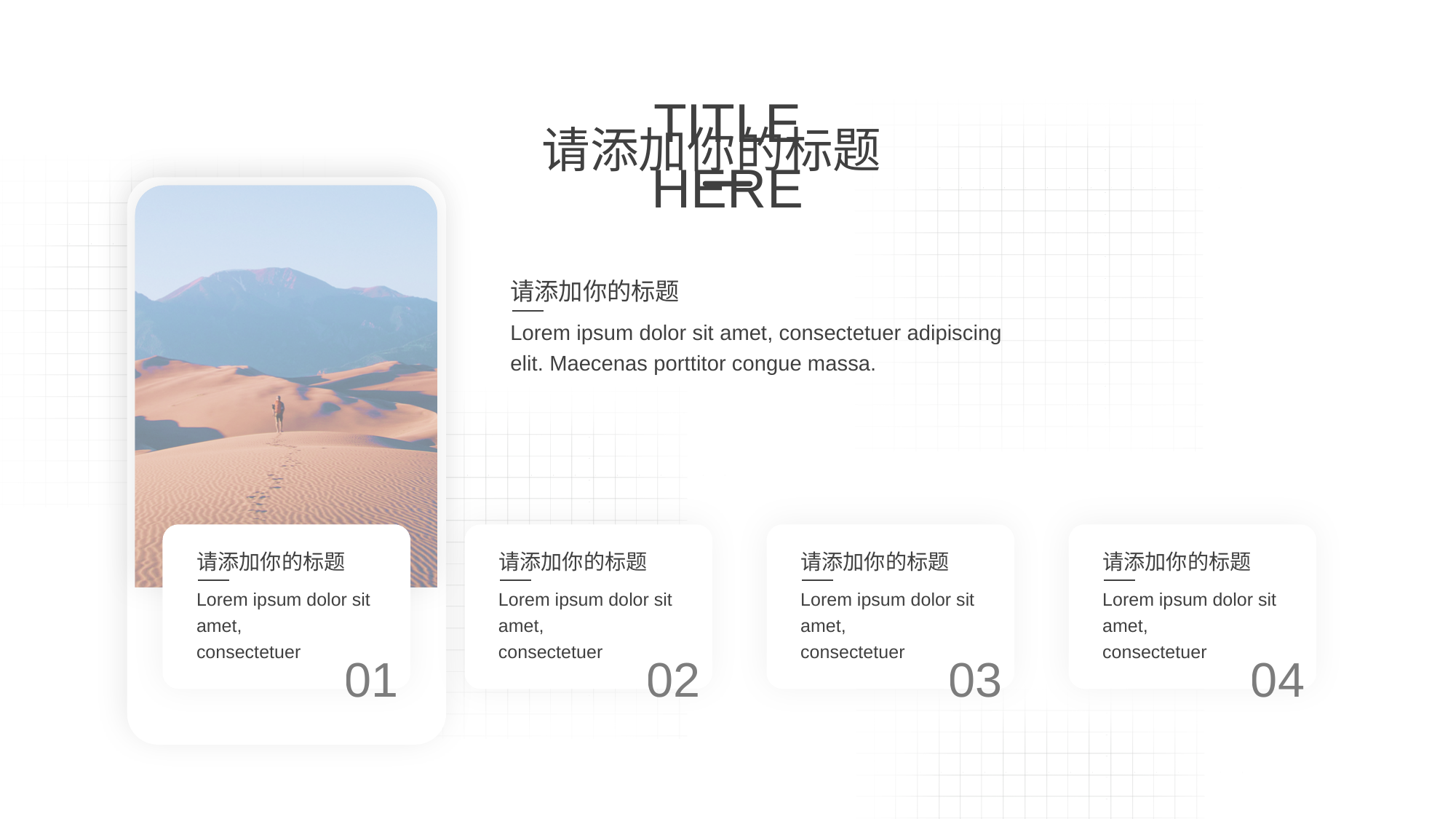

请添加你的标题
Lorem ipsum dolor sit amet, consectetuer adipiscing elit. Maecenas porttitor congue massa.

请添加你的标题
请添加你的标题
请添加你的标题
请添加你的标题
Lorem ipsum dolor sit amet,
consectetuer
Lorem ipsum dolor sit amet,
consectetuer
Lorem ipsum dolor sit amet,
consectetuer
Lorem ipsum dolor sit amet,
consectetuer
01
02
03
04